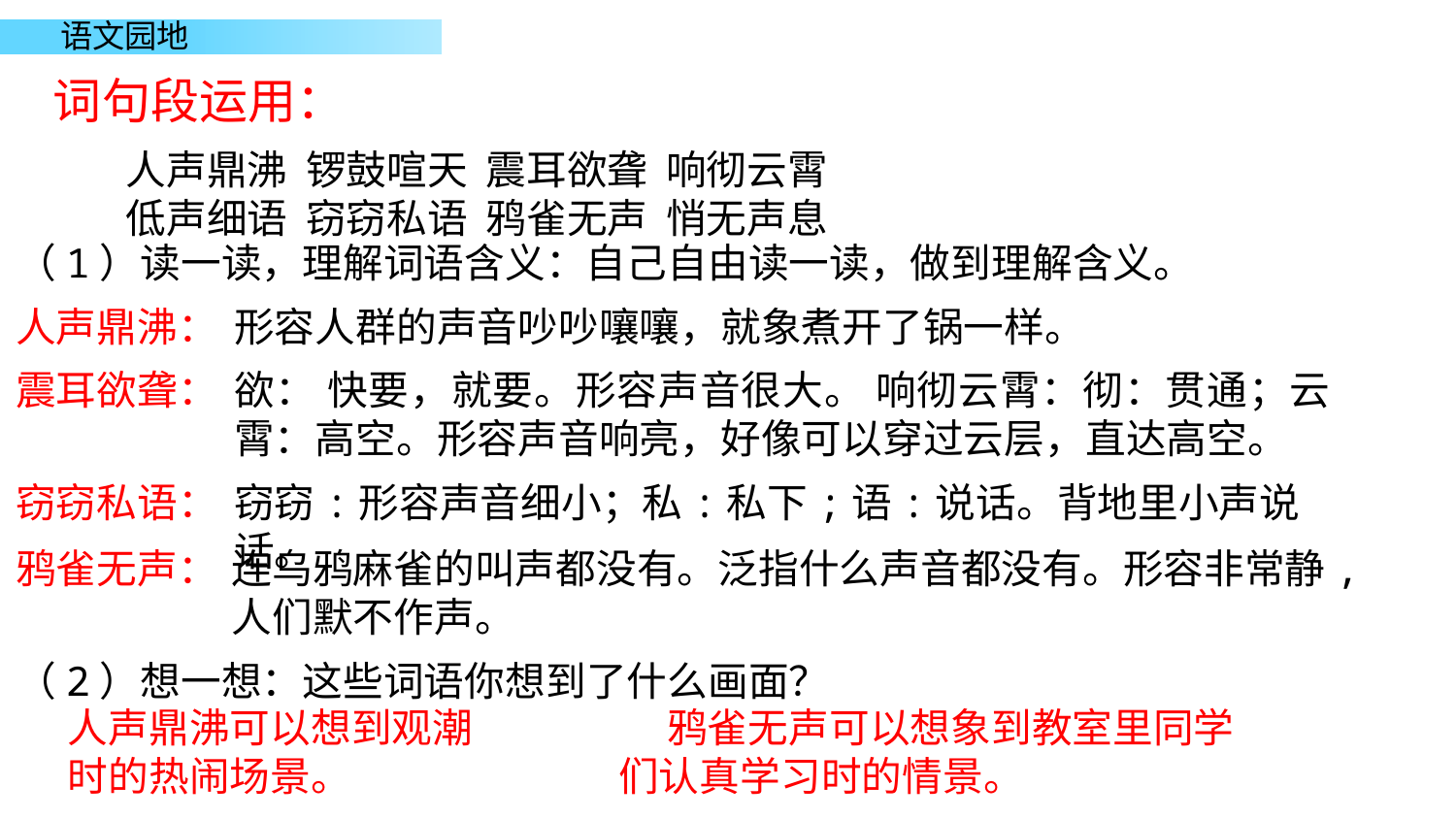

词句段运用：
人声鼎沸  锣鼓喧天  震耳欲聋  响彻云霄
低声细语  窃窃私语  鸦雀无声  悄无声息
（1）读一读，理解词语含义：自己自由读一读，做到理解含义。
人声鼎沸：
形容人群的声音吵吵嚷嚷，就象煮开了锅一样。
震耳欲聋：
欲： 快要，就要。形容声音很大。 响彻云霄：彻：贯通；云霄：高空。形容声音响亮，好像可以穿过云层，直达高空。
窃窃私语：
窃窃:形容声音细小；私:私下;语:说话。背地里小声说话。
鸦雀无声：
连乌鸦麻雀的叫声都没有。泛指什么声音都没有。形容非常静,人们默不作声。
（2）想一想：这些词语你想到了什么画面？
人声鼎沸可以想到观潮时的热闹场景。
鸦雀无声可以想象到教室里同学们认真学习时的情景。